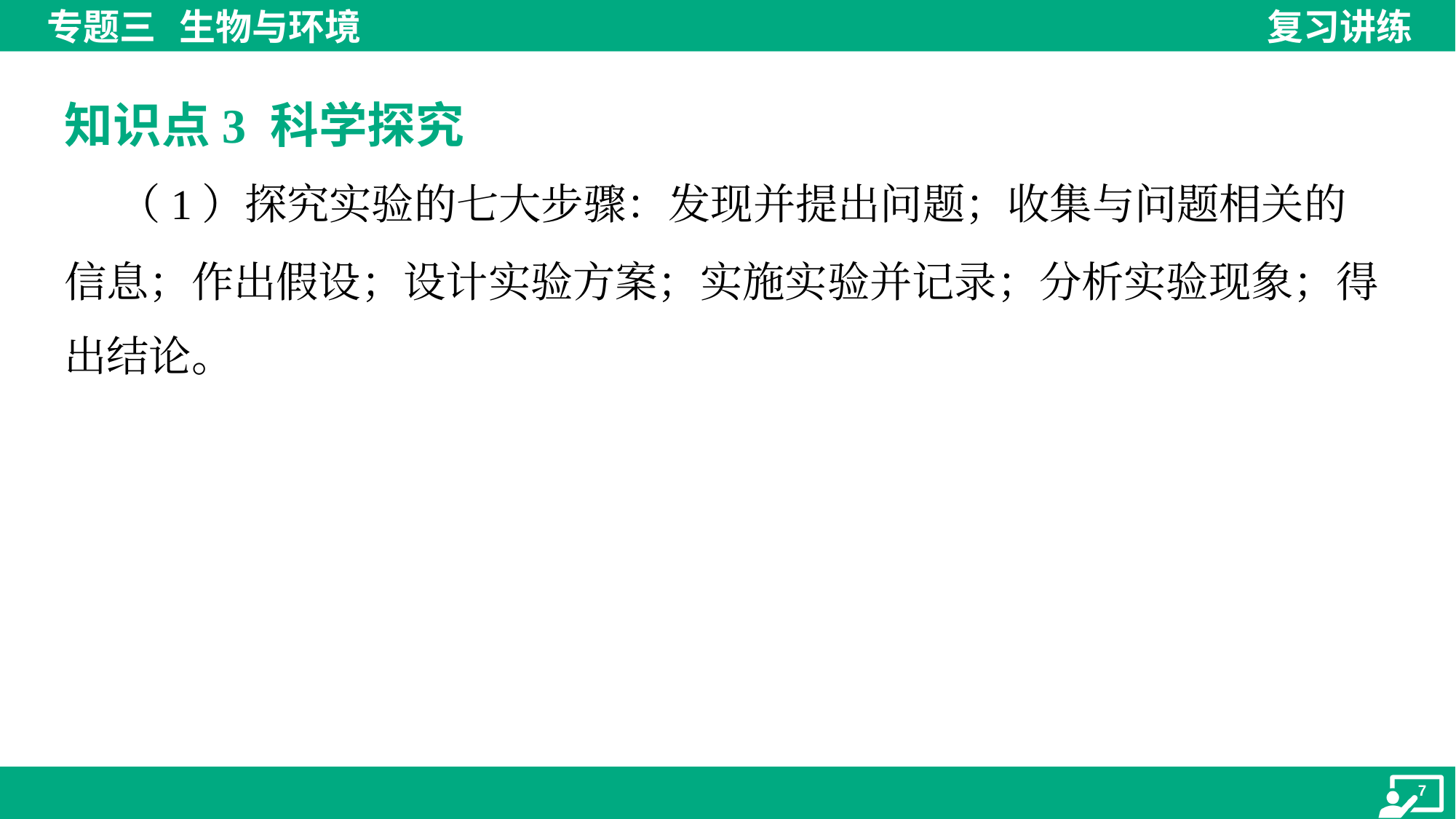

知识点3 科学探究
    （1）探究实验的七大步骤：发现并提出问题；收集与问题相关的
信息；作出假设；设计实验方案；实施实验并记录；分析实验现象；得
出结论。